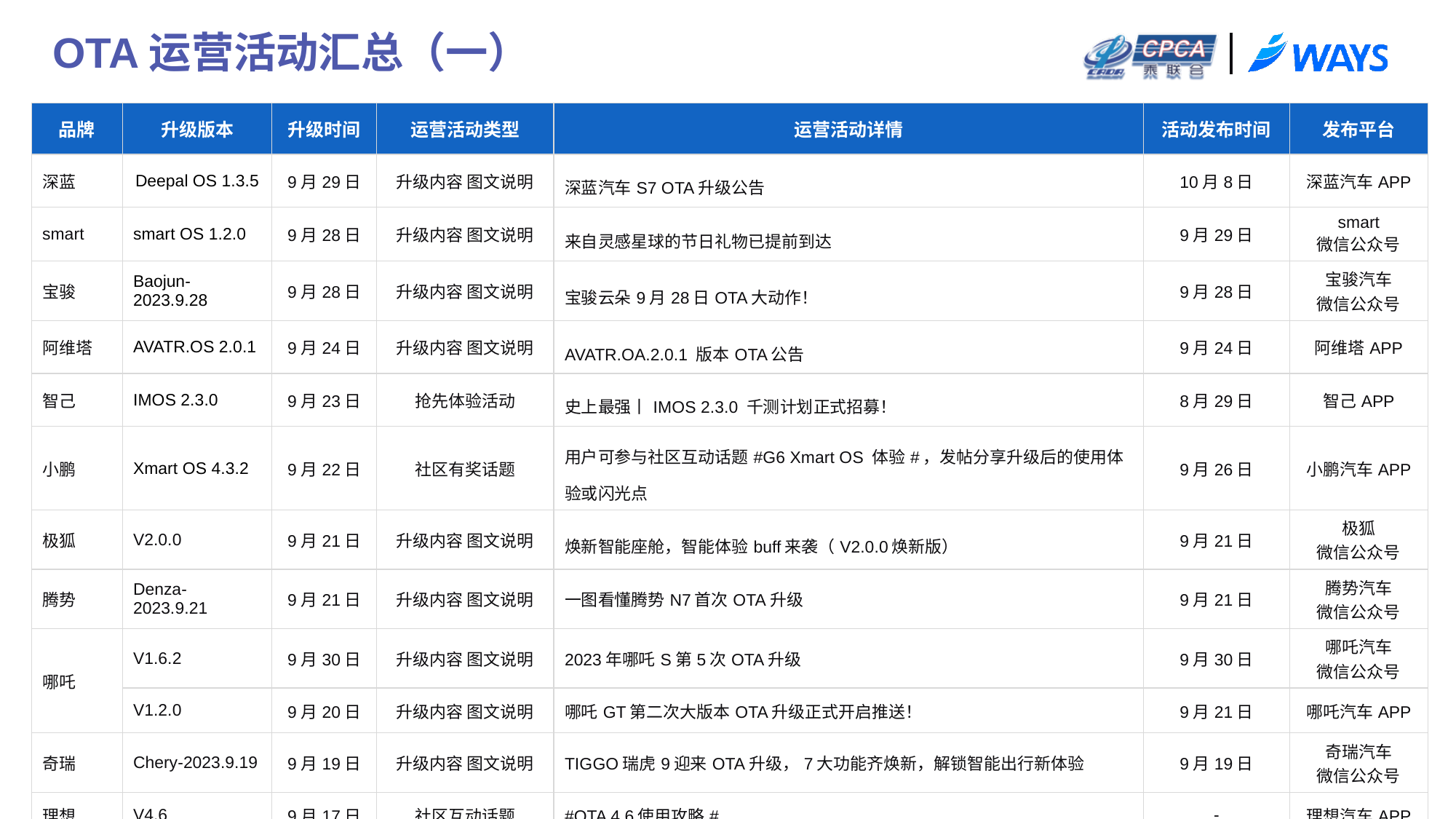

OTA运营活动汇总（一）
| 品牌 | 升级版本 | 升级时间 | 运营活动类型 | 运营活动详情 | 活动发布时间 | 发布平台 |
| --- | --- | --- | --- | --- | --- | --- |
| 深蓝 | Deepal OS 1.3.5 | 9月29日 | 升级内容 图文说明 | 深蓝汽车S7 OTA升级公告 | 10月8日 | 深蓝汽车APP |
| smart | smart OS 1.2.0 | 9月28日 | 升级内容 图文说明 | 来自灵感星球的节日礼物已提前到达 | 9月29日 | smart 微信公众号 |
| 宝骏 | Baojun-2023.9.28 | 9月28日 | 升级内容 图文说明 | 宝骏云朵9月28日OTA大动作！ | 9月28日 | 宝骏汽车 微信公众号 |
| 阿维塔 | AVATR.OS 2.0.1 | 9月24日 | 升级内容 图文说明 | AVATR.OA.2.0.1 版本OTA公告 | 9月24日 | 阿维塔APP |
| 智己 | IMOS 2.3.0 | 9月23日 | 抢先体验活动 | 史上最强丨IMOS 2.3.0 千测计划正式招募！ | 8月29日 | 智己APP |
| 小鹏 | Xmart OS 4.3.2 | 9月22日 | 社区有奖话题 | 用户可参与社区互动话题#G6 Xmart OS 体验#，发帖分享升级后的使用体验或闪光点 | 9月26日 | 小鹏汽车APP |
| 极狐 | V2.0.0 | 9月21日 | 升级内容 图文说明 | 焕新智能座舱，智能体验buff来袭（V2.0.0焕新版） | 9月21日 | 极狐 微信公众号 |
| 腾势 | Denza-2023.9.21 | 9月21日 | 升级内容 图文说明 | 一图看懂腾势N7首次OTA升级 | 9月21日 | 腾势汽车 微信公众号 |
| 哪吒 | V1.6.2 | 9月30日 | 升级内容 图文说明 | 2023年哪吒S第5次OTA升级 | 9月30日 | 哪吒汽车 微信公众号 |
|  | V1.2.0 | 9月20日 | 升级内容 图文说明 | 哪吒GT第二次大版本OTA升级正式开启推送！ | 9月21日 | 哪吒汽车APP |
| 奇瑞 | Chery-2023.9.19 | 9月19日 | 升级内容 图文说明 | TIGGO瑞虎9迎来OTA升级，7大功能齐焕新，解锁智能出行新体验 | 9月19日 | 奇瑞汽车 微信公众号 |
| 理想 | V4.6 | 9月17日 | 社区互动话题 | #OTA 4.6使用攻略# | - | 理想汽车APP |